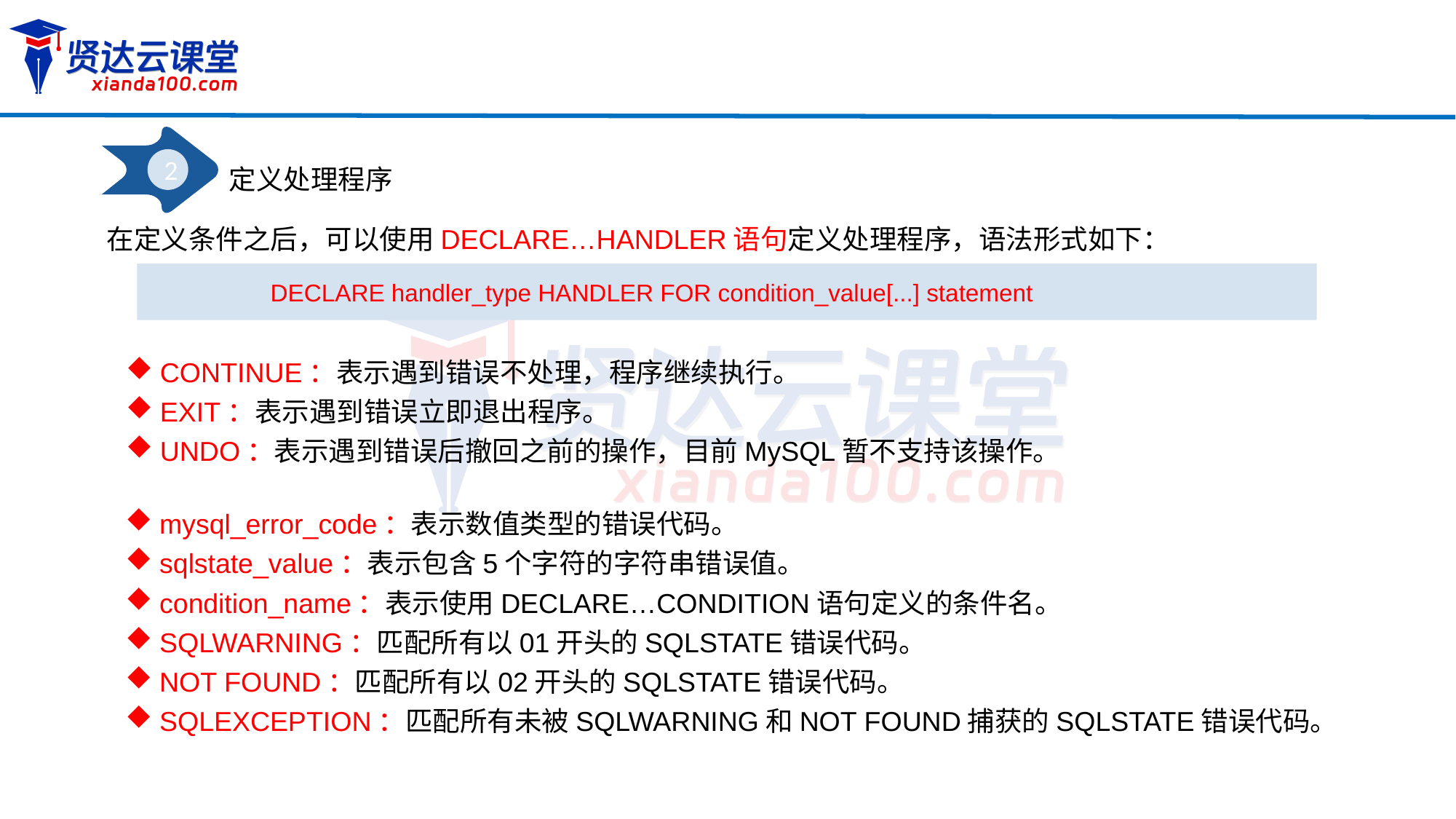

2
定义处理程序
在定义条件之后，可以使用DECLARE…HANDLER语句定义处理程序，语法形式如下：

DECLARE handler_type HANDLER FOR condition_value[...] statement
CONTINUE：表示遇到错误不处理，程序继续执行。
EXIT：表示遇到错误立即退出程序。
UNDO：表示遇到错误后撤回之前的操作，目前MySQL暂不支持该操作。
mysql_error_code：表示数值类型的错误代码。
sqlstate_value：表示包含5个字符的字符串错误值。
condition_name：表示使用DECLARE…CONDITION语句定义的条件名。
SQLWARNING：匹配所有以01开头的SQLSTATE错误代码。
NOT FOUND：匹配所有以02开头的SQLSTATE错误代码。
SQLEXCEPTION：匹配所有未被SQLWARNING和NOT FOUND捕获的SQLSTATE错误代码。